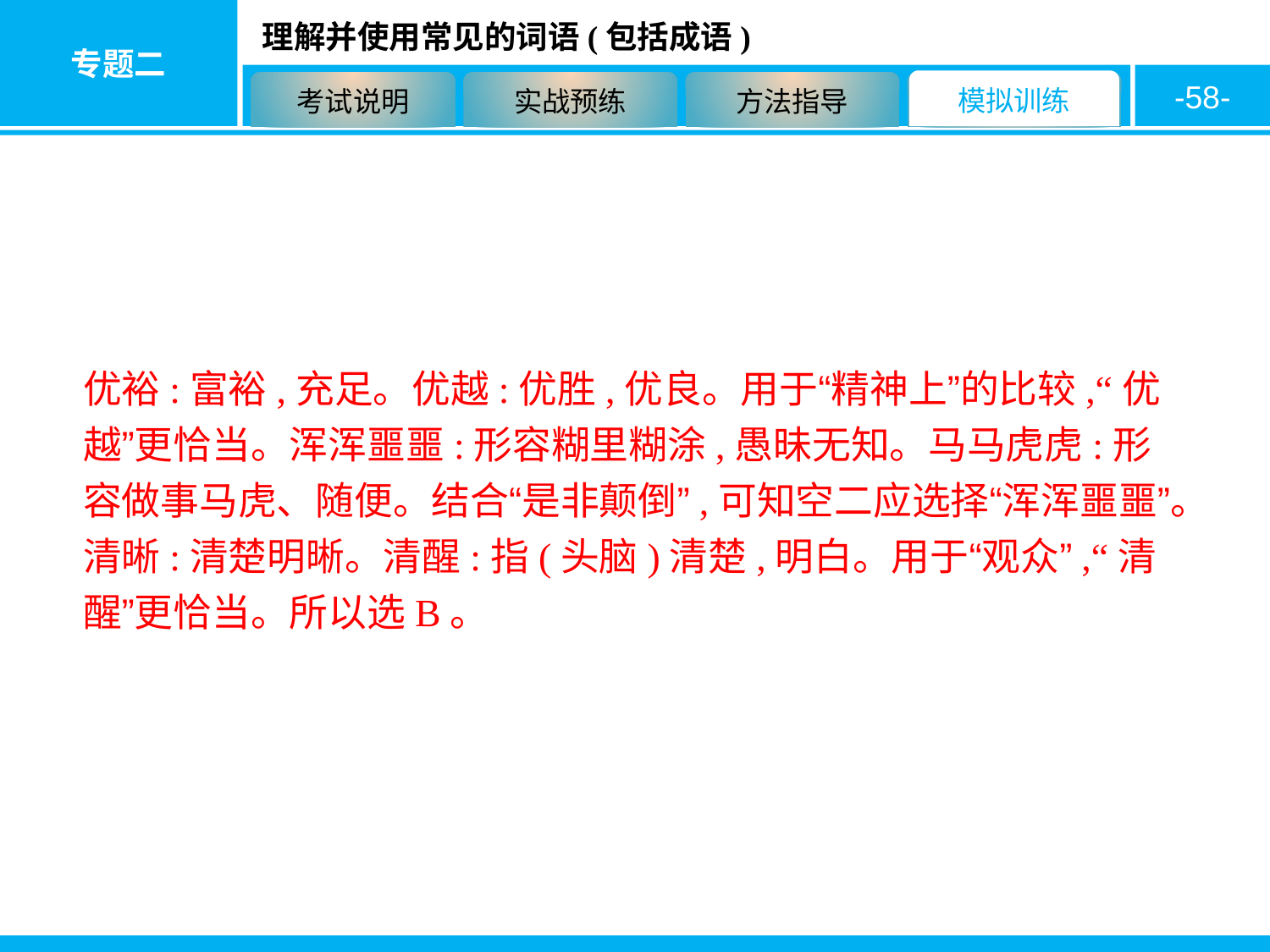

-58-
优裕:富裕,充足。优越:优胜,优良。用于“精神上”的比较,“优越”更恰当。浑浑噩噩:形容糊里糊涂,愚昧无知。马马虎虎:形容做事马虎、随便。结合“是非颠倒”,可知空二应选择“浑浑噩噩”。清晰:清楚明晰。清醒:指(头脑)清楚,明白。用于“观众”,“清醒”更恰当。所以选B。